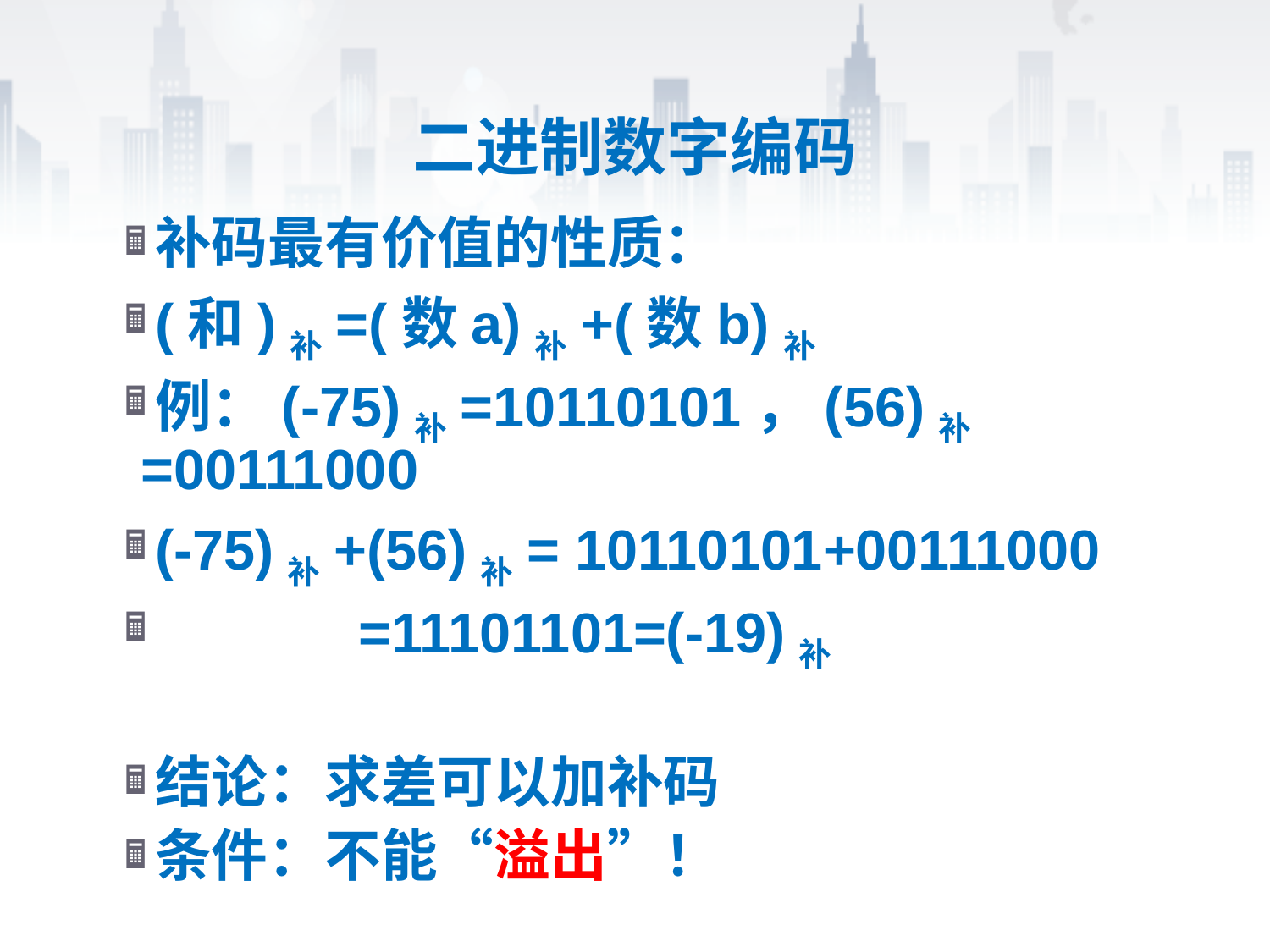

# 二进制数字编码
补码最有价值的性质：
(和)补=(数a)补+(数b)补
例：(-75)补=10110101，(56)补=00111000
(-75)补+(56)补= 10110101+00111000
             =11101101=(-19)补

结论：求差可以加补码
条件：不能“溢出”！